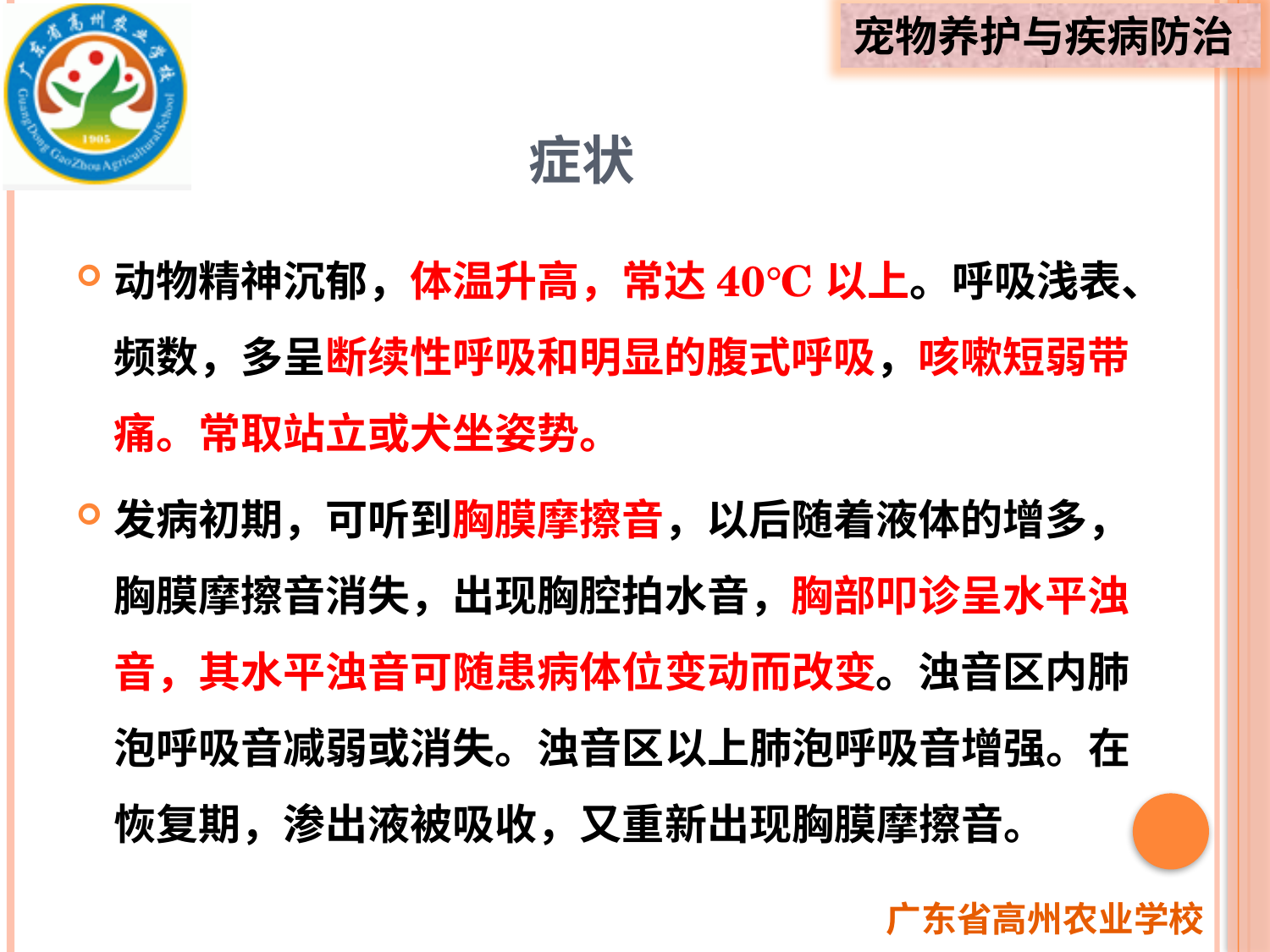

# 症状
动物精神沉郁，体温升高，常达40℃以上。呼吸浅表、频数，多呈断续性呼吸和明显的腹式呼吸，咳嗽短弱带痛。常取站立或犬坐姿势。
发病初期，可听到胸膜摩擦音，以后随着液体的增多，胸膜摩擦音消失，出现胸腔拍水音，胸部叩诊呈水平浊音，其水平浊音可随患病体位变动而改变。浊音区内肺泡呼吸音减弱或消失。浊音区以上肺泡呼吸音增强。在恢复期，渗出液被吸收，又重新出现胸膜摩擦音。